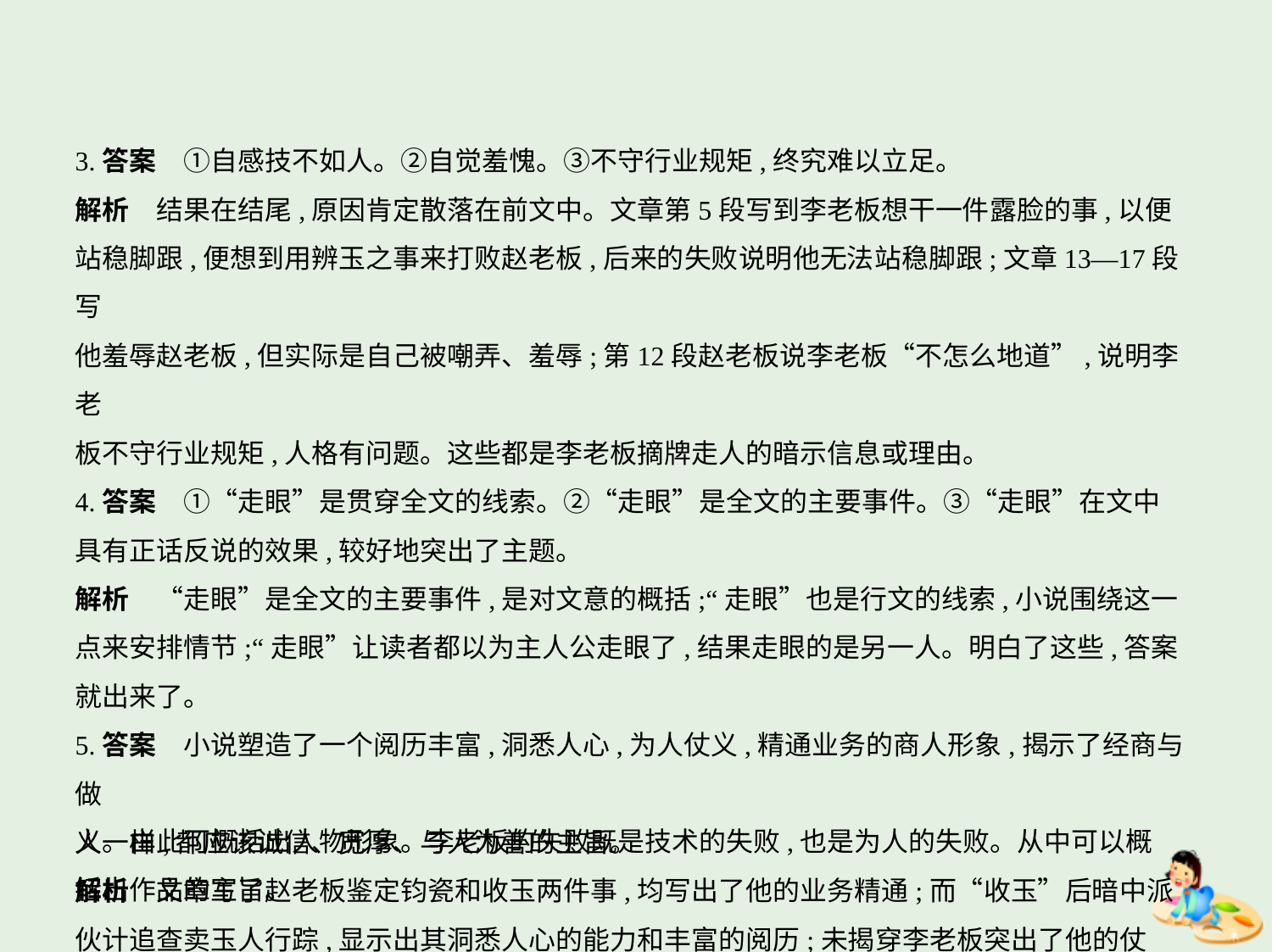

3.答案　①自感技不如人。②自觉羞愧。③不守行业规矩,终究难以立足。
解析　结果在结尾,原因肯定散落在前文中。文章第5段写到李老板想干一件露脸的事,以便
站稳脚跟,便想到用辨玉之事来打败赵老板,后来的失败说明他无法站稳脚跟;文章13—17段写
他羞辱赵老板,但实际是自己被嘲弄、羞辱;第12段赵老板说李老板“不怎么地道”,说明李老
板不守行业规矩,人格有问题。这些都是李老板摘牌走人的暗示信息或理由。
4.答案　①“走眼”是贯穿全文的线索。②“走眼”是全文的主要事件。③“走眼”在文中
具有正话反说的效果,较好地突出了主题。
解析　“走眼”是全文的主要事件,是对文意的概括;“走眼”也是行文的线索,小说围绕这一
点来安排情节;“走眼”让读者都以为主人公走眼了,结果走眼的是另一人。明白了这些,答案
就出来了。
5.答案　小说塑造了一个阅历丰富,洞悉人心,为人仗义,精通业务的商人形象,揭示了经商与做
人一样,都应该诚信、宽厚、与人为善的主旨。
解析　文章写了赵老板鉴定钧瓷和收玉两件事,均写出了他的业务精通;而“收玉”后暗中派
伙计追查卖玉人行踪,显示出其洞悉人心的能力和丰富的阅历;未揭穿李老板突出了他的仗
义。由此可概括出人物形象。李老板的失败既是技术的失败,也是为人的失败。从中可以概
括出作品的主旨。